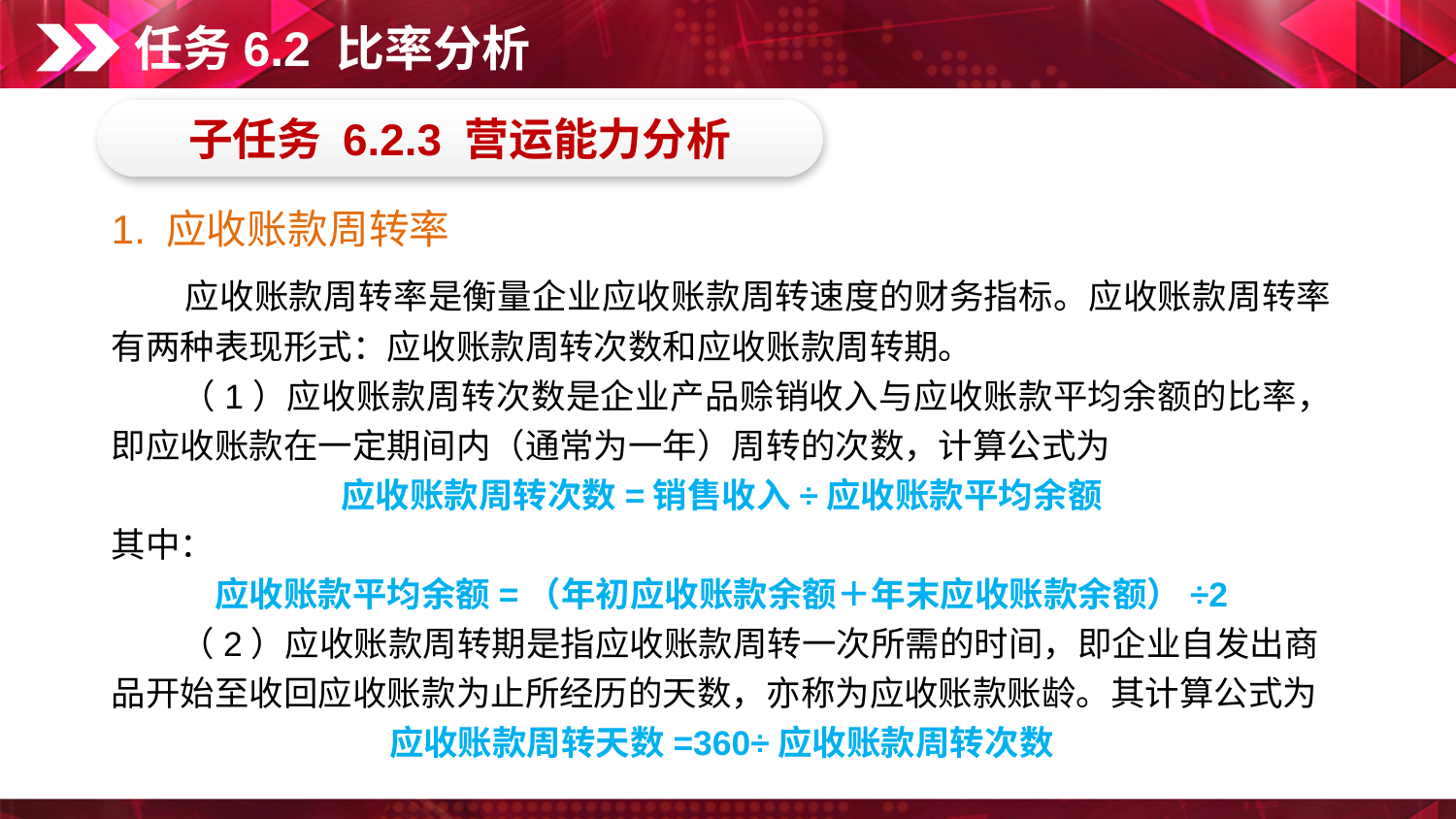

任务6.2 比率分析

子任务 6.2.3 营运能力分析
1. 应收账款周转率
　　应收账款周转率是衡量企业应收账款周转速度的财务指标。应收账款周转率有两种表现形式：应收账款周转次数和应收账款周转期。
　　（1）应收账款周转次数是企业产品赊销收入与应收账款平均余额的比率，即应收账款在一定期间内（通常为一年）周转的次数，计算公式为
应收账款周转次数=销售收入÷应收账款平均余额
其中：
应收账款平均余额=（年初应收账款余额＋年末应收账款余额）÷2
　　（2）应收账款周转期是指应收账款周转一次所需的时间，即企业自发出商品开始至收回应收账款为止所经历的天数，亦称为应收账款账龄。其计算公式为
应收账款周转天数=360÷应收账款周转次数